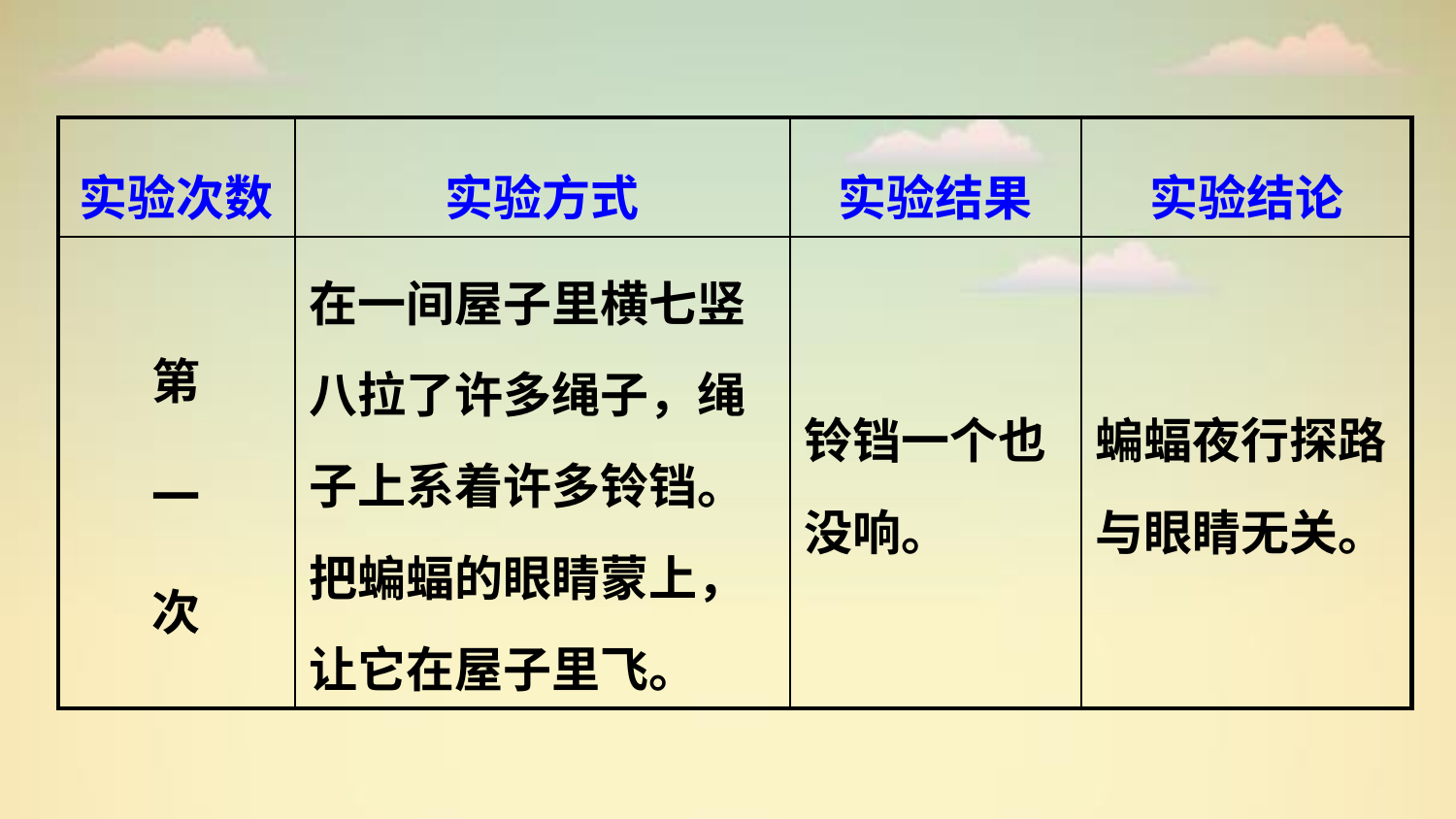

| 实验次数 | 实验方式 | 实验结果 | 实验结论 |
| --- | --- | --- | --- |
| 第 一 次 | 在一间屋子里横七竖八拉了许多绳子，绳子上系着许多铃铛。把蝙蝠的眼睛蒙上，让它在屋子里飞。 | 铃铛一个也没响。 | 蝙蝠夜行探路与眼睛无关。 |